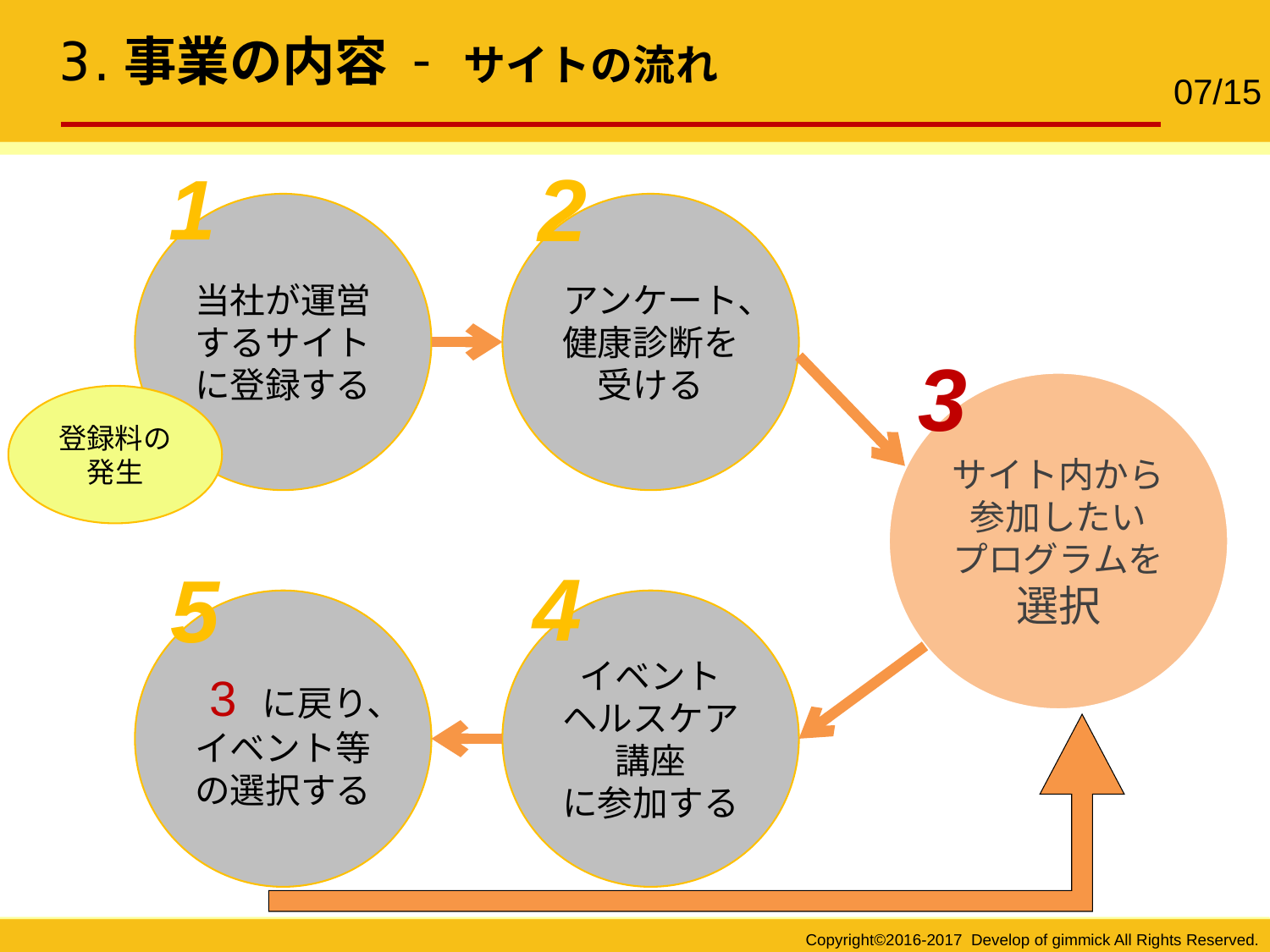

3.事業の内容 - サイトの流れ
07/15

1
2
当社が運営するサイトに登録する
アンケート、
健康診断を
受ける
3
サイト内から
参加したい
プログラムを
選択
登録料の
発生
4
5
 3 に戻り、
イベント等の選択する
イベント
ヘルスケア講座
に参加する

Copyright©2016-2017  Develop of gimmick All Rights Reserved.